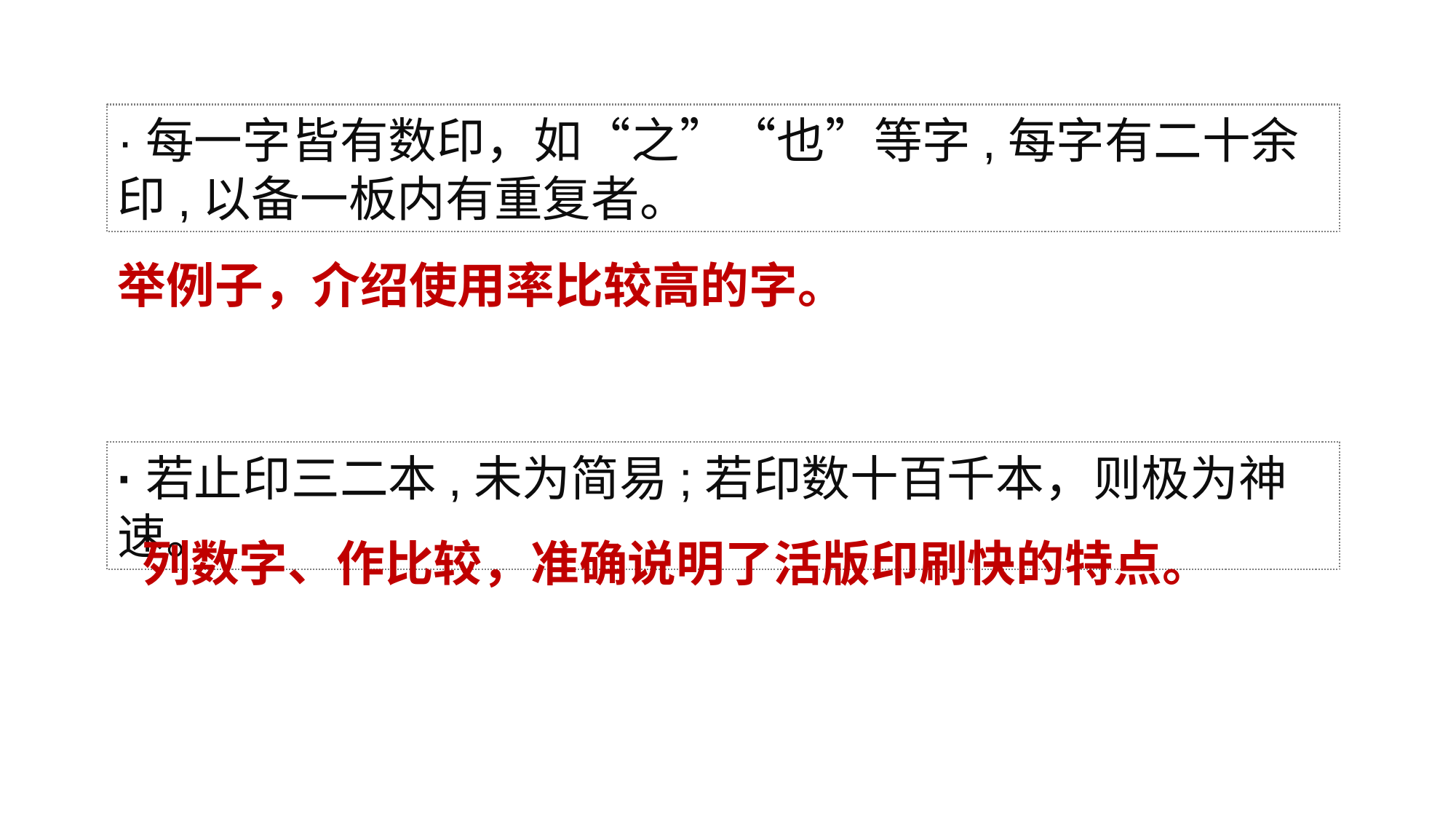

·每一字皆有数印，如“之”“也”等字,每字有二十余印,以备一板内有重复者。
举例子，介绍使用率比较高的字。
·若止印三二本,未为简易;若印数十百千本，则极为神速。
列数字、作比较，准确说明了活版印刷快的特点。